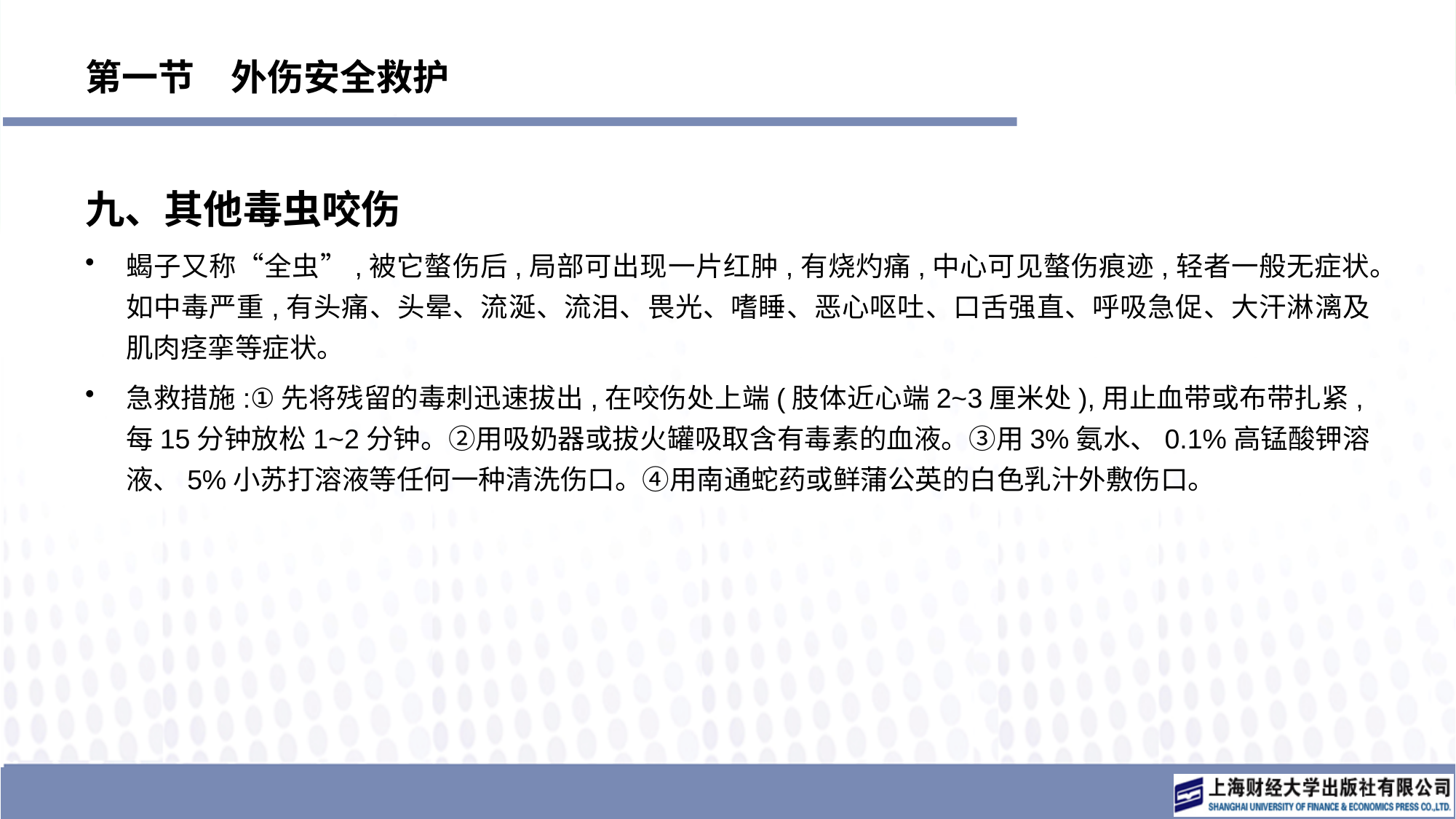

# 第一节　外伤安全救护
九、其他毒虫咬伤
蝎子又称“全虫”,被它螫伤后,局部可出现一片红肿,有烧灼痛,中心可见螫伤痕迹,轻者一般无症状。如中毒严重,有头痛、头晕、流涎、流泪、畏光、嗜睡、恶心呕吐、口舌强直、呼吸急促、大汗淋漓及肌肉痉挛等症状。
急救措施:①先将残留的毒刺迅速拔出,在咬伤处上端(肢体近心端2~3厘米处),用止血带或布带扎紧,每15分钟放松1~2分钟。②用吸奶器或拔火罐吸取含有毒素的血液。③用3%氨水、0.1%高锰酸钾溶液、5%小苏打溶液等任何一种清洗伤口。④用南通蛇药或鲜蒲公英的白色乳汁外敷伤口。